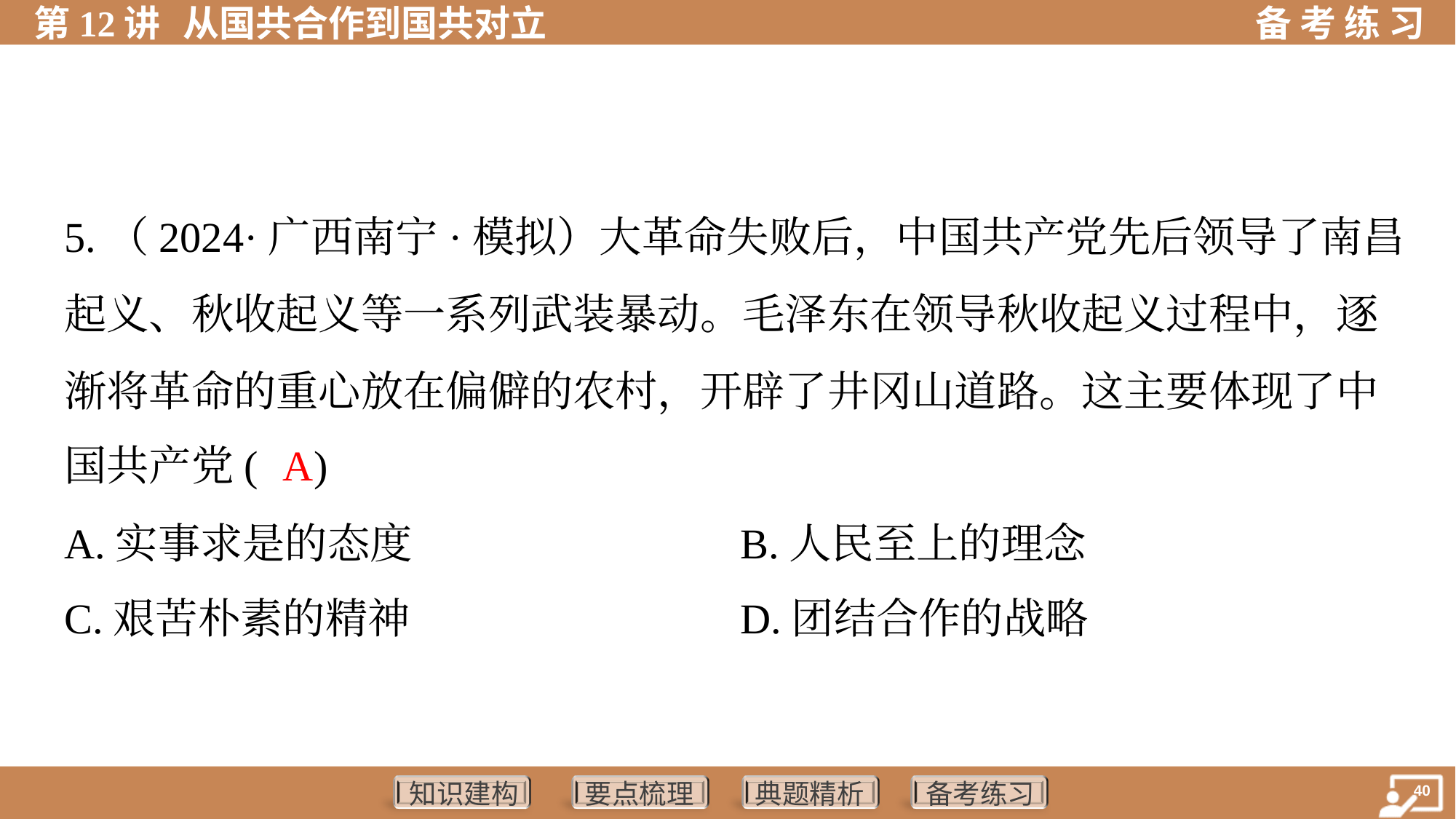

5.（2024·广西南宁·模拟）大革命失败后，中国共产党先后领导了南昌
起义、秋收起义等一系列武装暴动。毛泽东在领导秋收起义过程中，逐
渐将革命的重心放在偏僻的农村，开辟了井冈山道路。这主要体现了中
国共产党(     )
A
A.实事求是的态度	B.人民至上的理念
C.艰苦朴素的精神	D.团结合作的战略